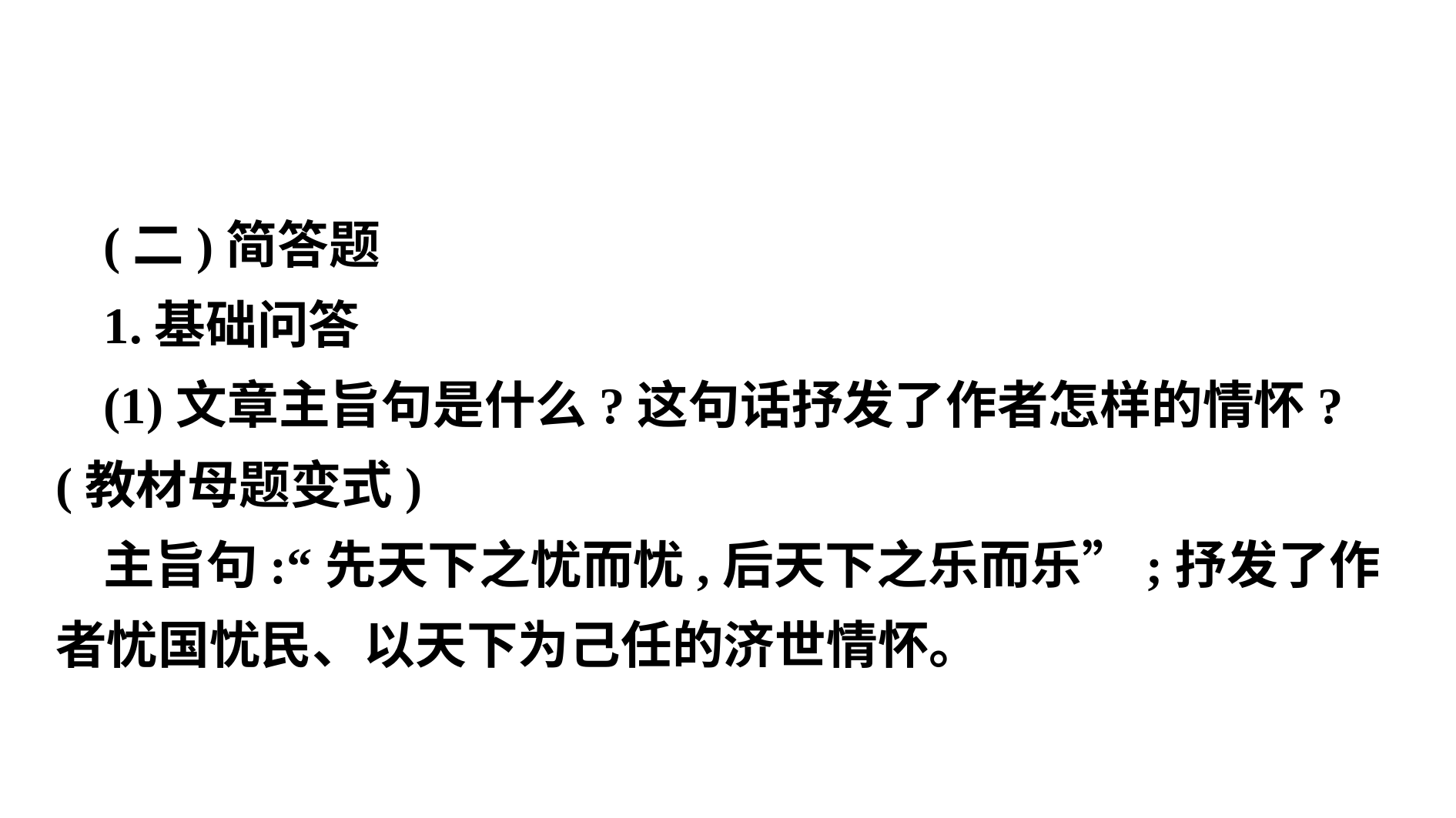

(二)简答题
1.基础问答
(1)文章主旨句是什么?这句话抒发了作者怎样的情怀?(教材母题变式)
主旨句:“先天下之忧而忧,后天下之乐而乐”;抒发了作者忧国忧民、以天下为己任的济世情怀。